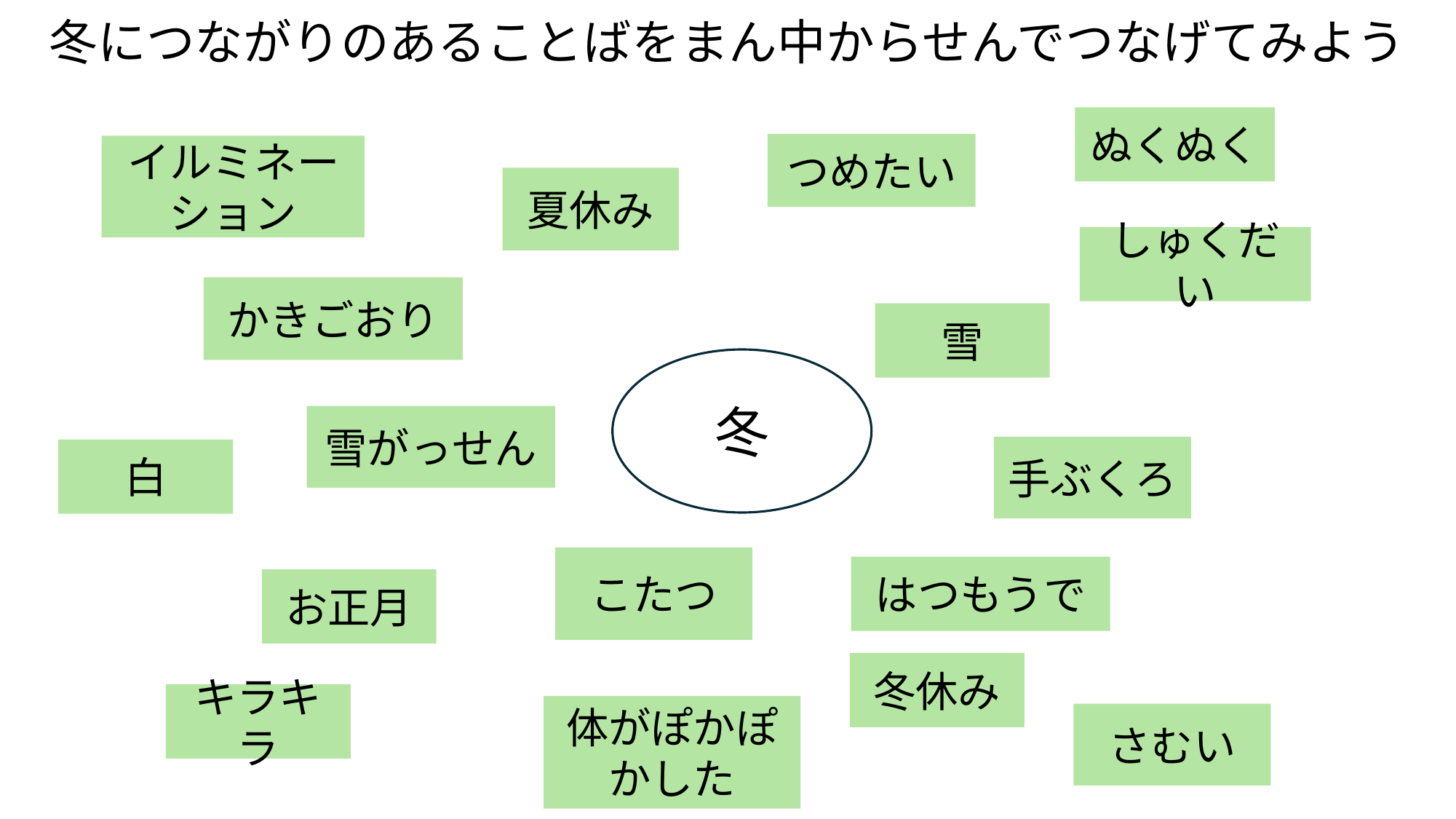

冬につながりのあることばをまん中からせんでつなげてみよう
かんけいないもの
ぬくぬく
つめたい
イルミネーション
夏休み
しゅくだい
かきごおり
雪
冬
雪がっせん
手ぶくろ
白
こたつ
はつもうで
お正月
冬休み
キラキラ
体がぽかぽかした
さむい